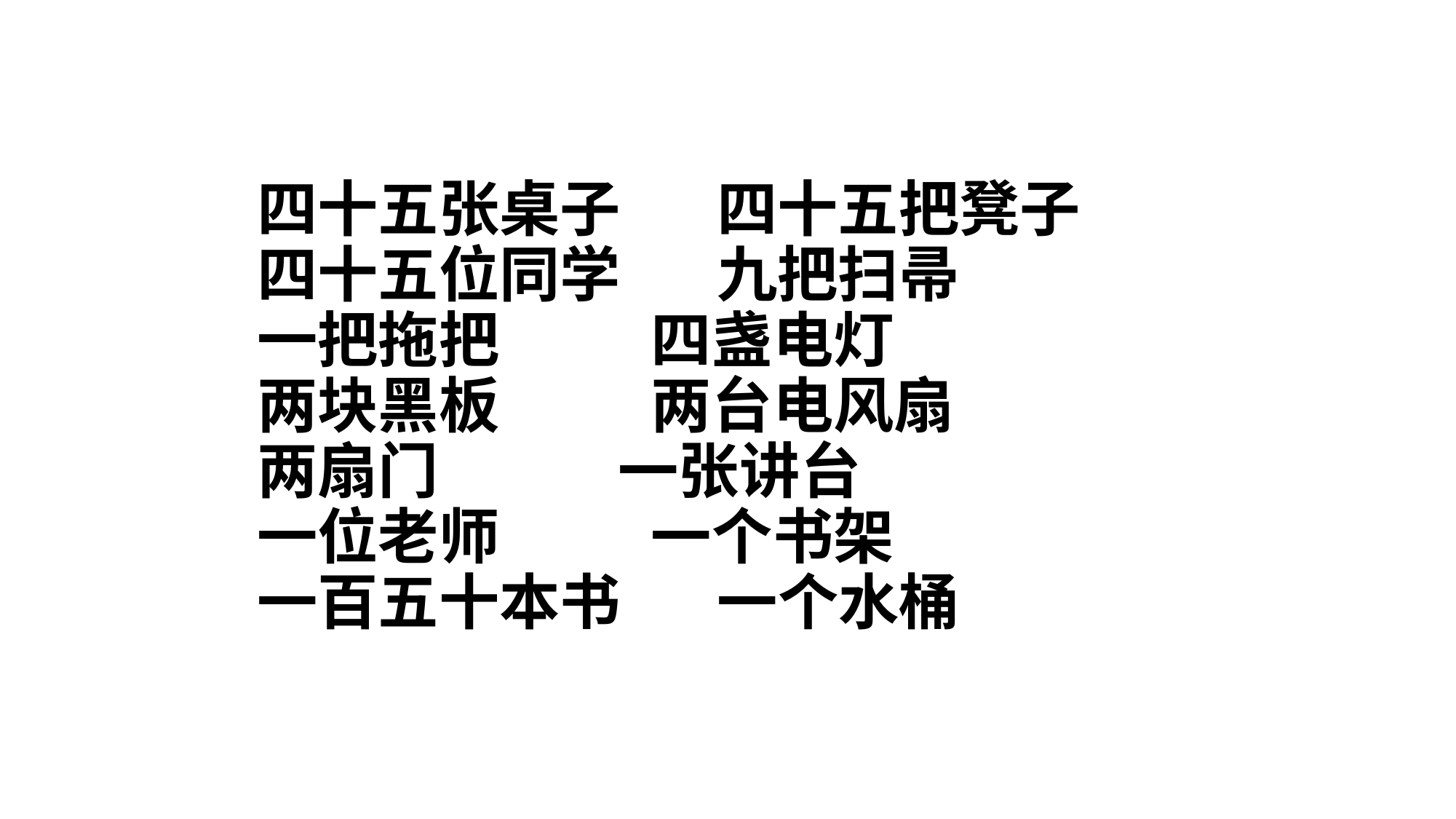

# 四十五张桌子       四十五把凳子 四十五位同学       九把扫帚 一把拖把           四盏电灯 两块黑板           两台电风扇 两扇门             一张讲台 一位老师           一个书架 一百五十本书       一个水桶